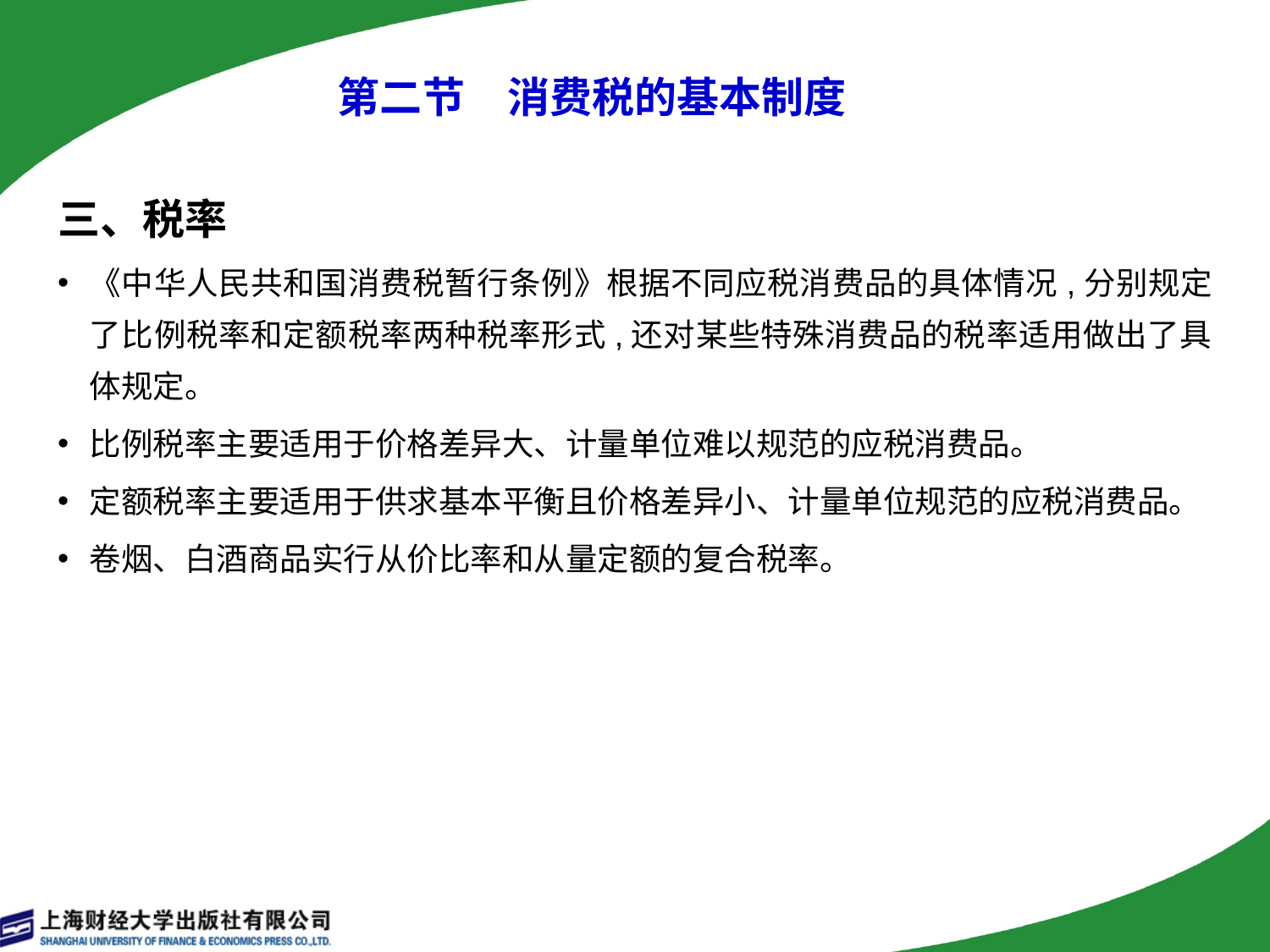

# 第二节　消费税的基本制度
三、税率
《中华人民共和国消费税暂行条例》根据不同应税消费品的具体情况,分别规定了比例税率和定额税率两种税率形式,还对某些特殊消费品的税率适用做出了具体规定。
比例税率主要适用于价格差异大、计量单位难以规范的应税消费品。
定额税率主要适用于供求基本平衡且价格差异小、计量单位规范的应税消费品。
卷烟、白酒商品实行从价比率和从量定额的复合税率。